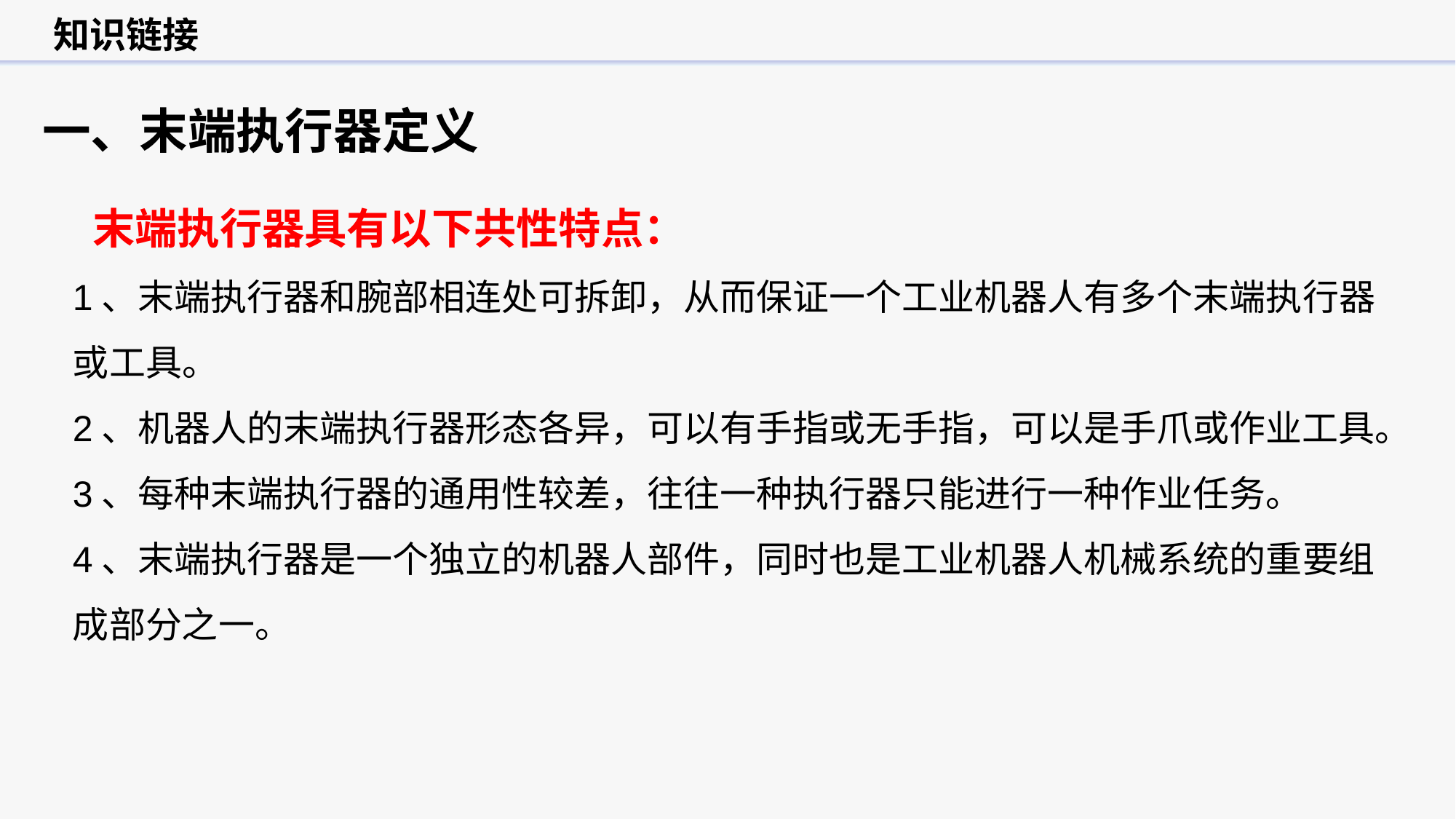

知识链接

一、末端执行器定义
 末端执行器具有以下共性特点：
1、末端执行器和腕部相连处可拆卸，从而保证一个工业机器人有多个末端执行器或工具。
2、机器人的末端执行器形态各异，可以有手指或无手指，可以是手爪或作业工具。
3、每种末端执行器的通用性较差，往往一种执行器只能进行一种作业任务。
4、末端执行器是一个独立的机器人部件，同时也是工业机器人机械系统的重要组成部分之一。